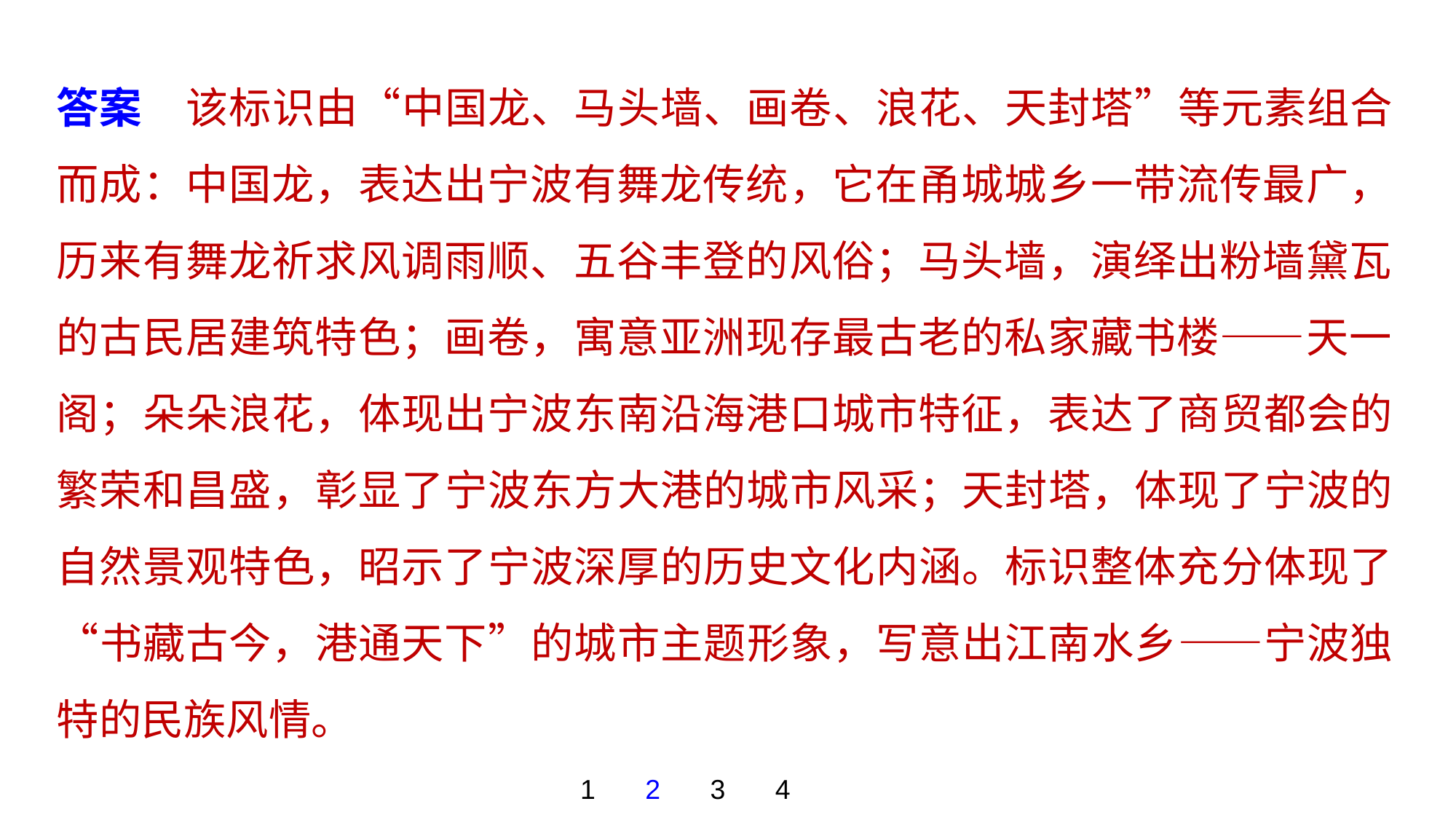

答案　该标识由“中国龙、马头墙、画卷、浪花、天封塔”等元素组合而成：中国龙，表达出宁波有舞龙传统，它在甬城城乡一带流传最广，历来有舞龙祈求风调雨顺、五谷丰登的风俗；马头墙，演绎出粉墙黛瓦的古民居建筑特色；画卷，寓意亚洲现存最古老的私家藏书楼——天一阁；朵朵浪花，体现出宁波东南沿海港口城市特征，表达了商贸都会的繁荣和昌盛，彰显了宁波东方大港的城市风采；天封塔，体现了宁波的自然景观特色，昭示了宁波深厚的历史文化内涵。标识整体充分体现了“书藏古今，港通天下”的城市主题形象，写意出江南水乡——宁波独特的民族风情。
1
2
3
4